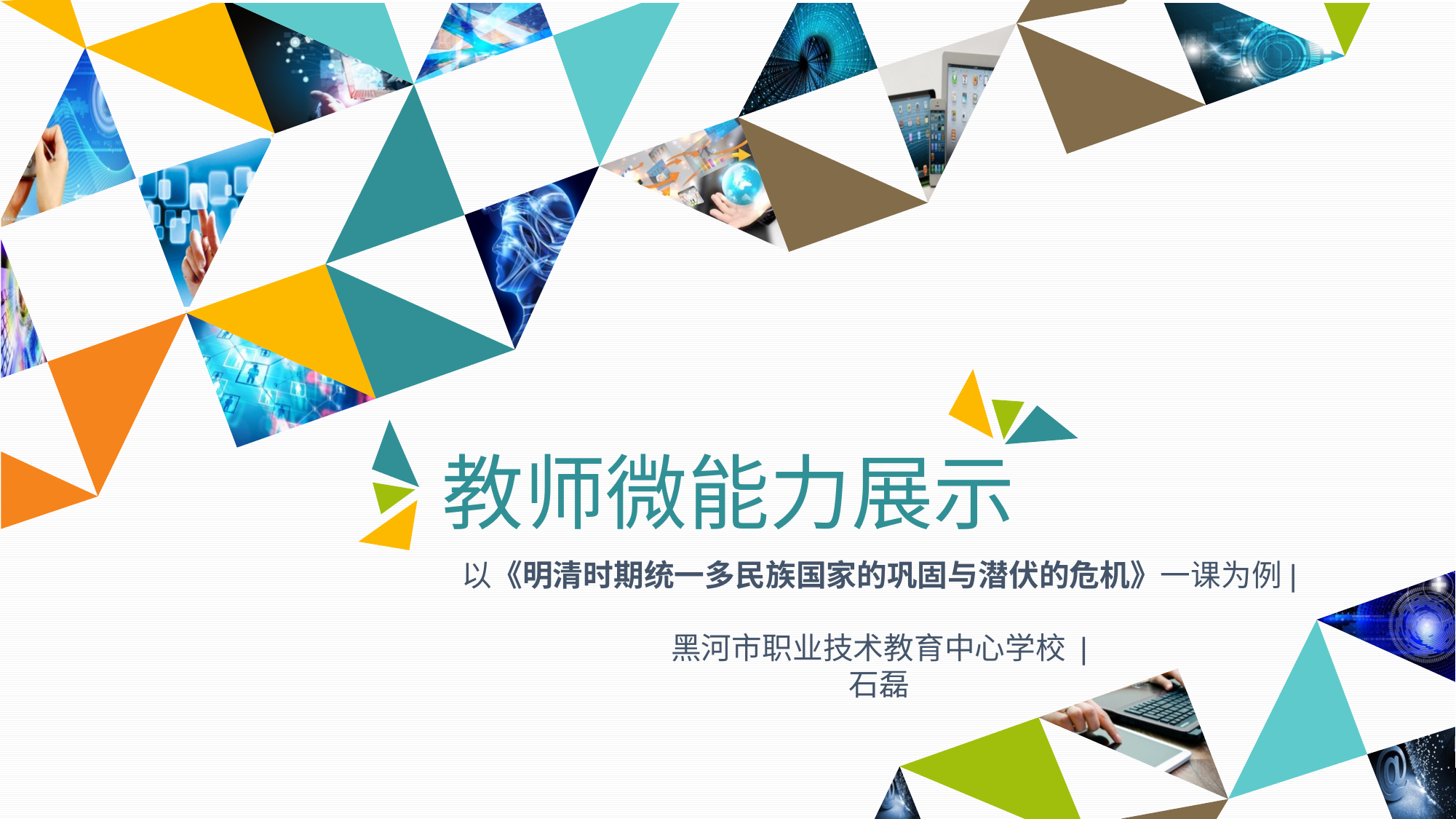

教师微能力展示

以《明清时期统一多民族国家的巩固与潜伏的危机》一课为例|

黑河市职业技术教育中心学校 |
石磊